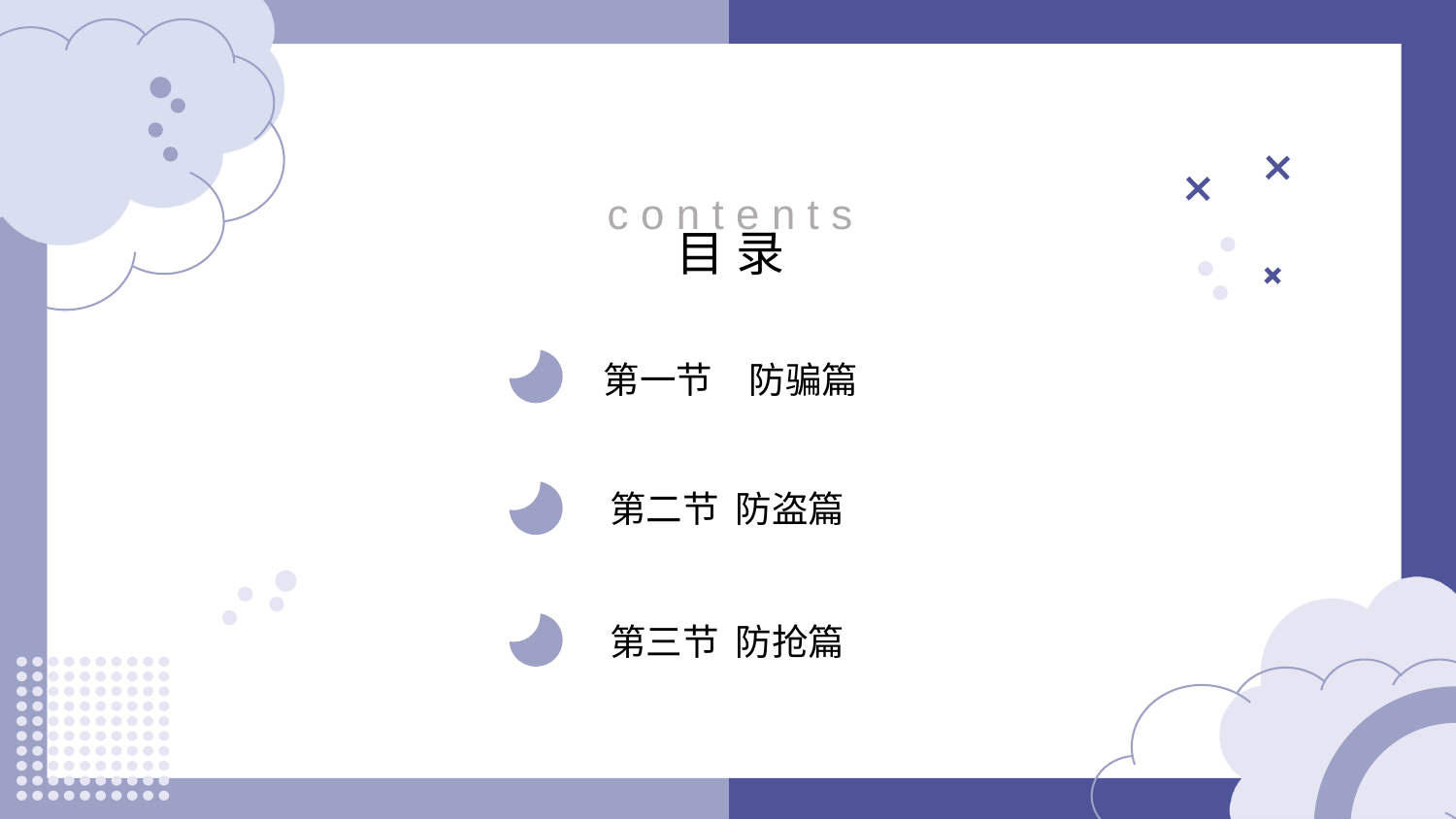

contents
目录

第一节　防骗篇
第二节  防盗篇

第三节  防抢篇